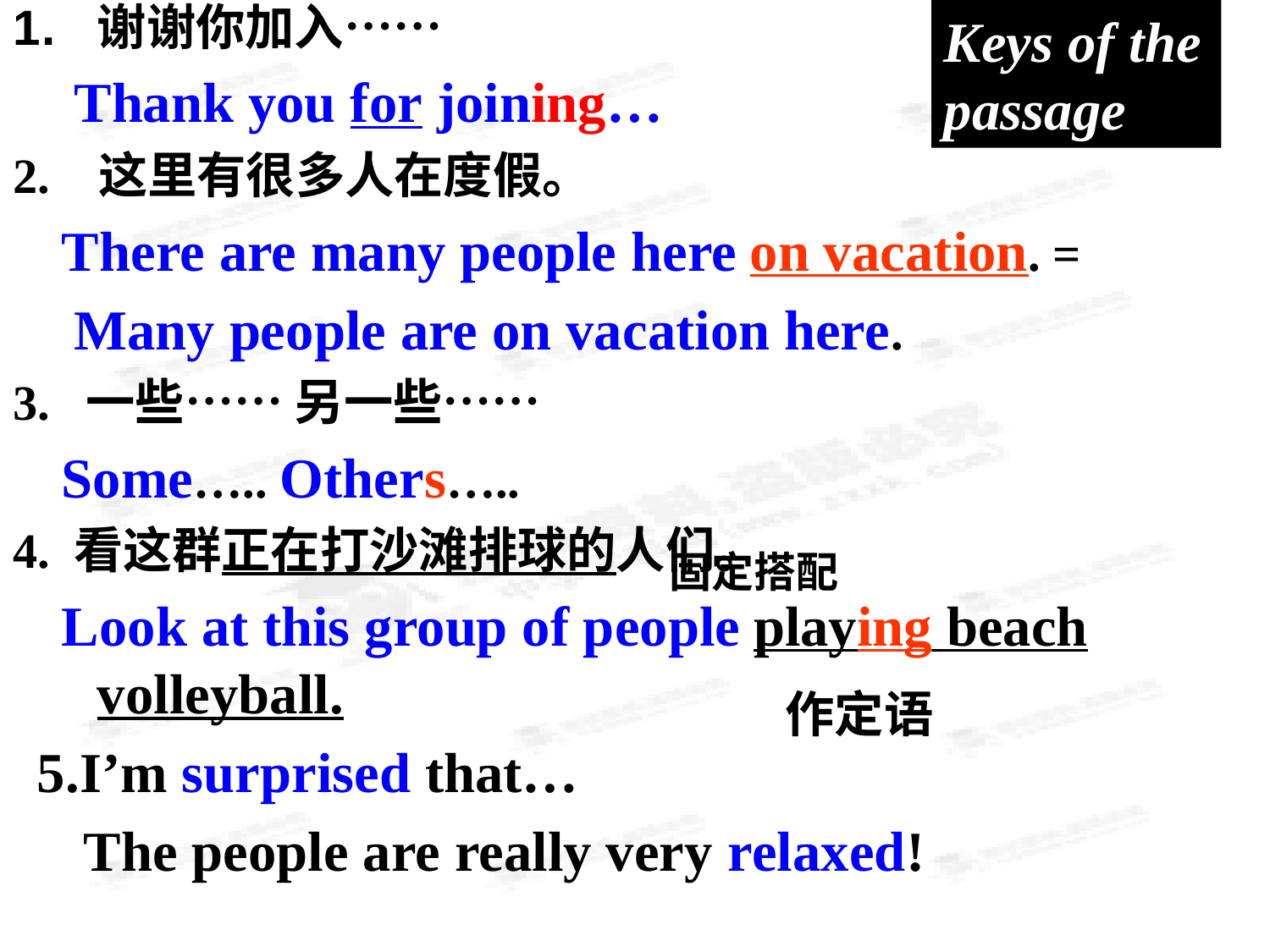

Keys of the passage
谢谢你加入……
     Thank you for joining…
2.   这里有很多人在度假。
    There are many people here on vacation. =
     Many people are on vacation here.
3.  一些…… 另一些……
    Some….. Others…..
4. 看这群正在打沙滩排球的人们。
    Look at this group of people playing beach volleyball.
  5.I’m surprised that…
     The people are really very relaxed!
固定搭配
作定语